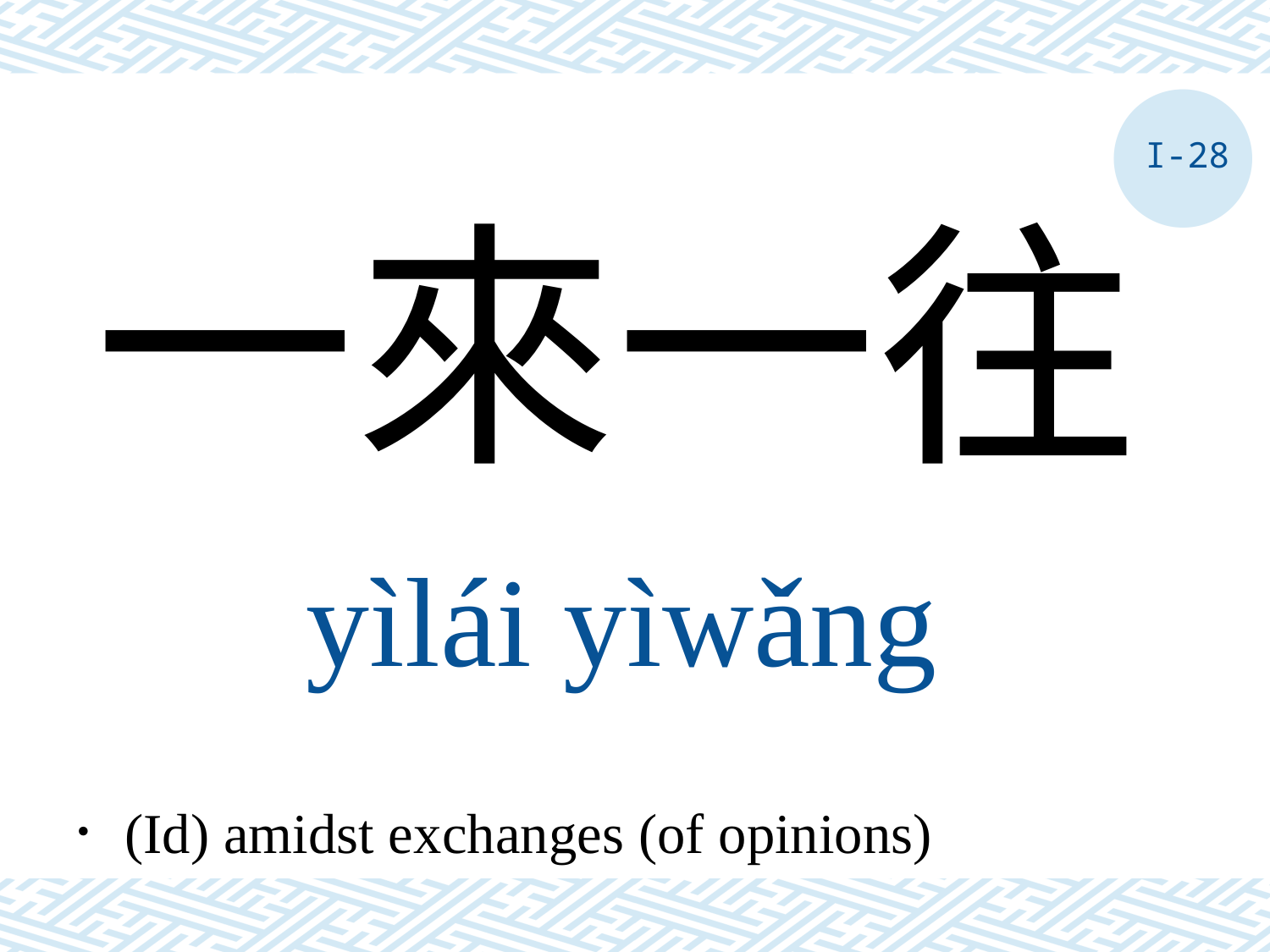

I-28

一來一往
yìlái yìwǎng
．(Id) amidst exchanges (of opinions)